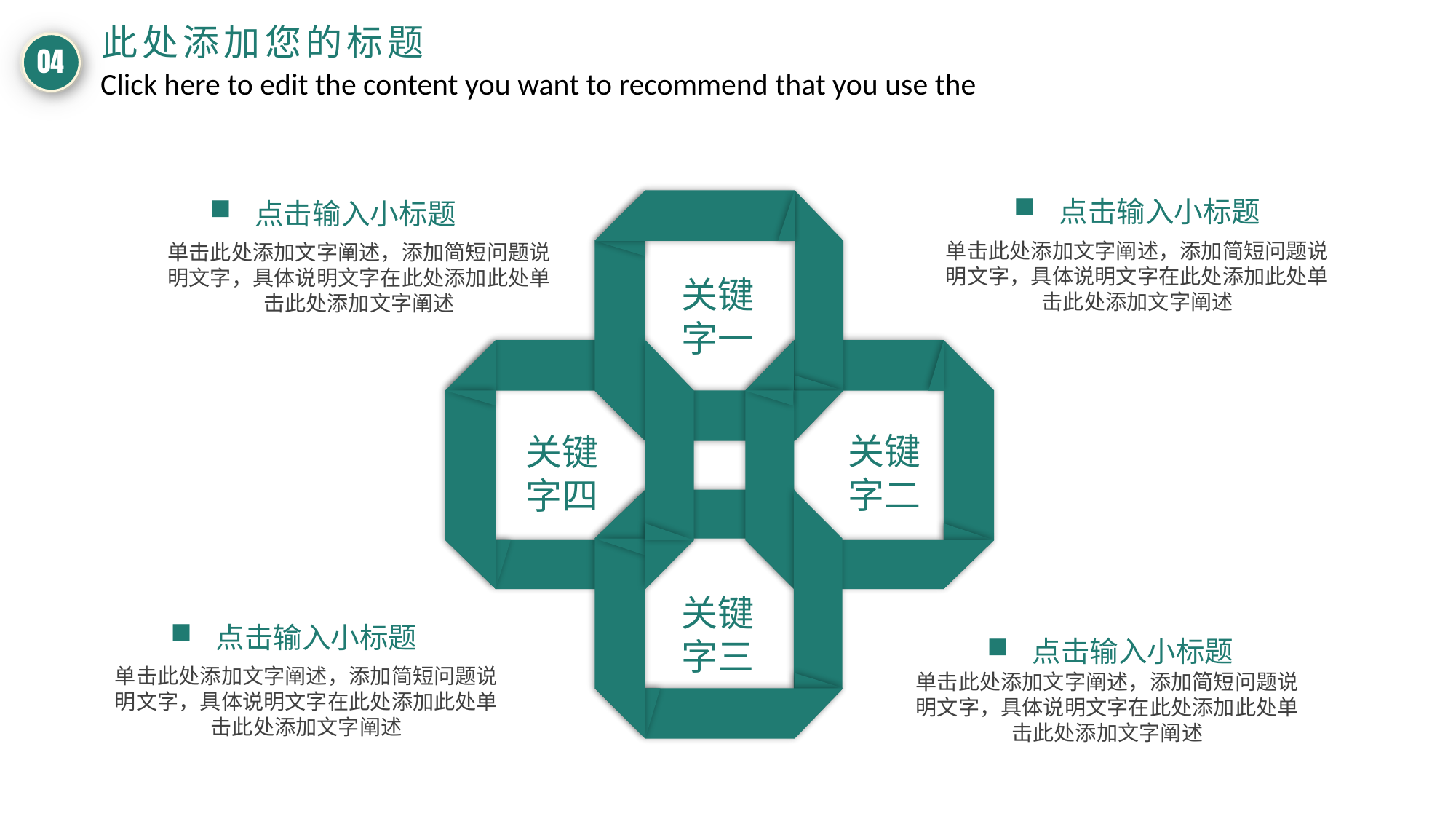

此处添加您的标题

04
Click here to edit the content you want to recommend that you use the
点击输入小标题
点击输入小标题

单击此处添加文字阐述，添加简短问题说明文字，具体说明文字在此处添加此处单击此处添加文字阐述
单击此处添加文字阐述，添加简短问题说明文字，具体说明文字在此处添加此处单击此处添加文字阐述
关键
字一
关键
字二
关键
字四
关键
字三
点击输入小标题
点击输入小标题
单击此处添加文字阐述，添加简短问题说明文字，具体说明文字在此处添加此处单击此处添加文字阐述
单击此处添加文字阐述，添加简短问题说明文字，具体说明文字在此处添加此处单击此处添加文字阐述